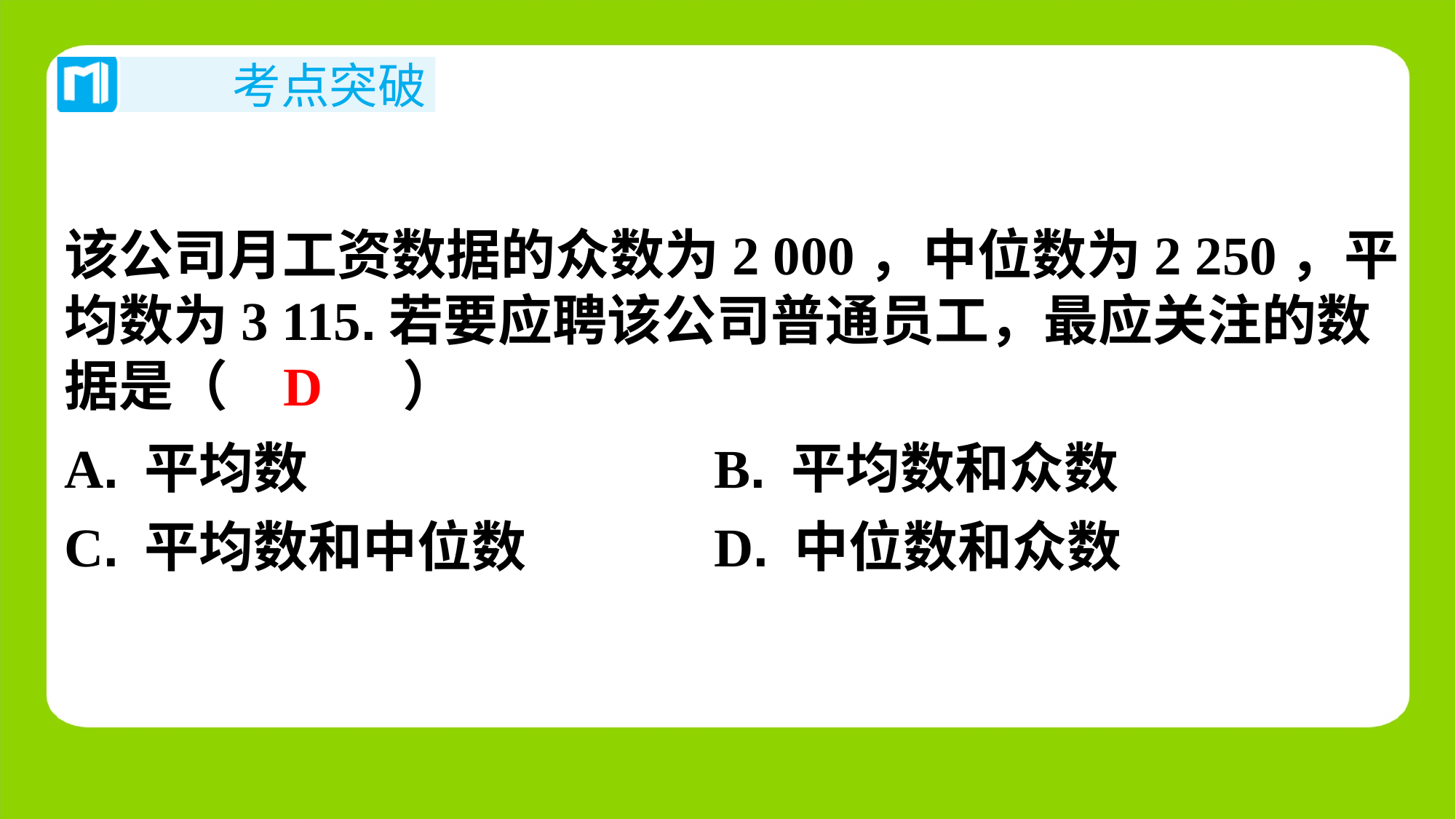

该公司月工资数据的众数为2 000，中位数为2 250，平
均数为3 115.若要应聘该公司普通员工，最应关注的数
据是（　D　）
D
| A. 平均数 | B. 平均数和众数 |
| --- | --- |
| C. 平均数和中位数 | D. 中位数和众数 |